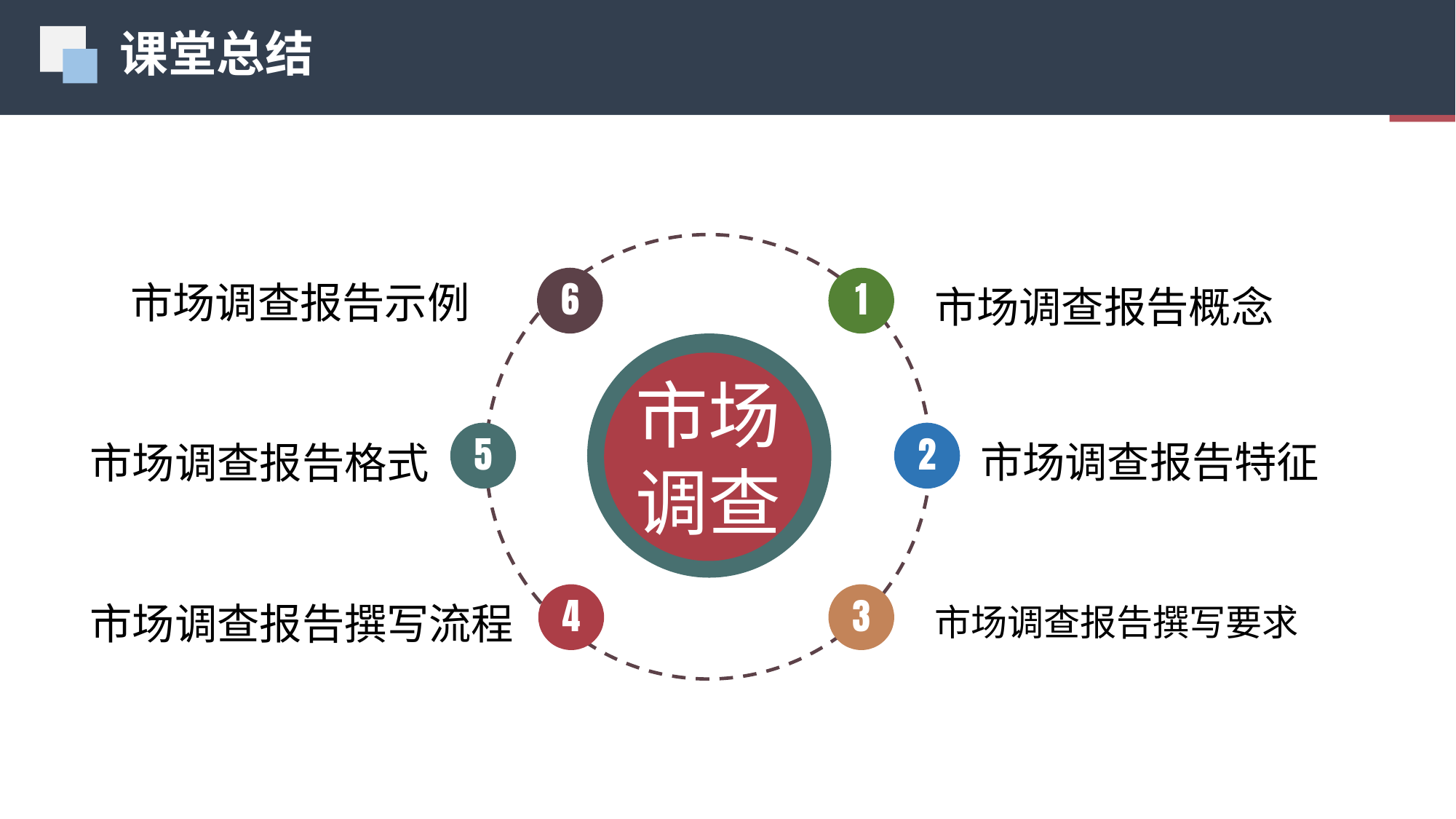

课堂总结

01

市场调查
市场调查报告示例
市场调查报告概念
1
6
市场调查报告特征
市场调查报告格式
2
5
市场调查报告撰写要求
市场调查报告撰写流程
4
3